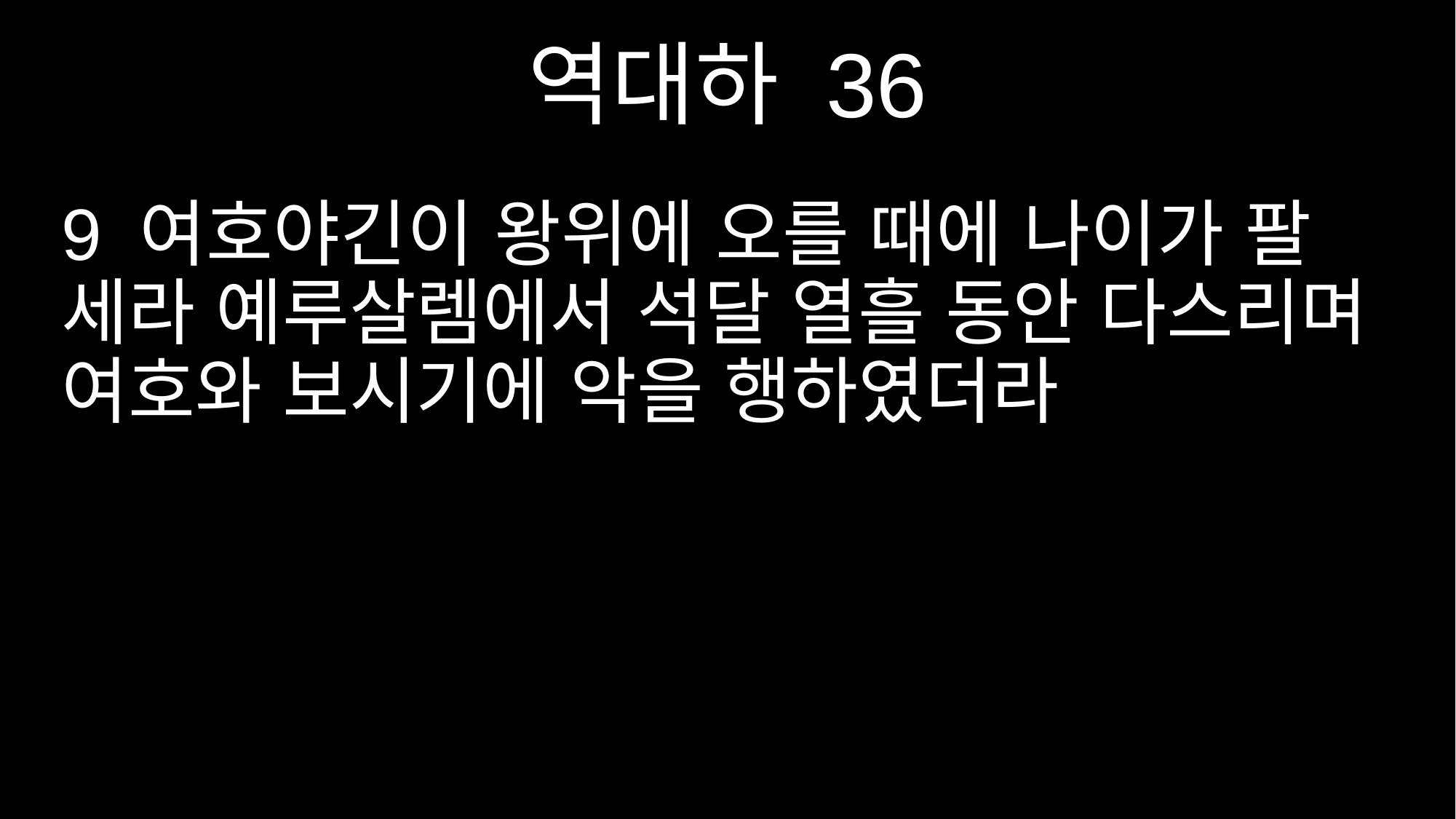

역대하 36
9 여호야긴이 왕위에 오를 때에 나이가 팔 세라 예루살렘에서 석달 열흘 동안 다스리며 여호와 보시기에 악을 행하였더라